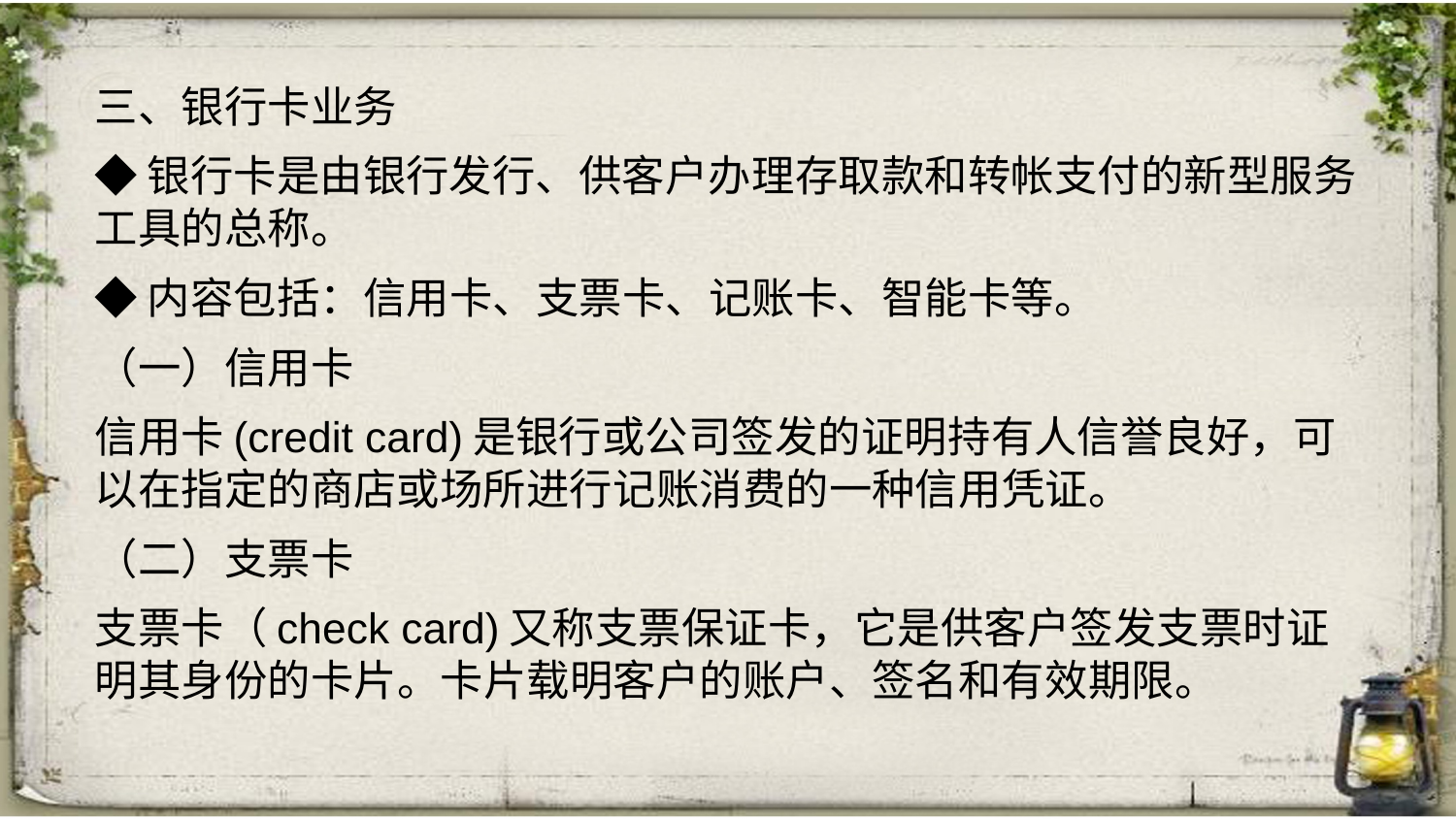

三、银行卡业务
◆银行卡是由银行发行、供客户办理存取款和转帐支付的新型服务工具的总称。
◆内容包括：信用卡、支票卡、记账卡、智能卡等。
（一）信用卡
信用卡(credit card)是银行或公司签发的证明持有人信誉良好，可以在指定的商店或场所进行记账消费的一种信用凭证。
（二）支票卡
支票卡（check card)又称支票保证卡，它是供客户签发支票时证明其身份的卡片。卡片载明客户的账户、签名和有效期限。